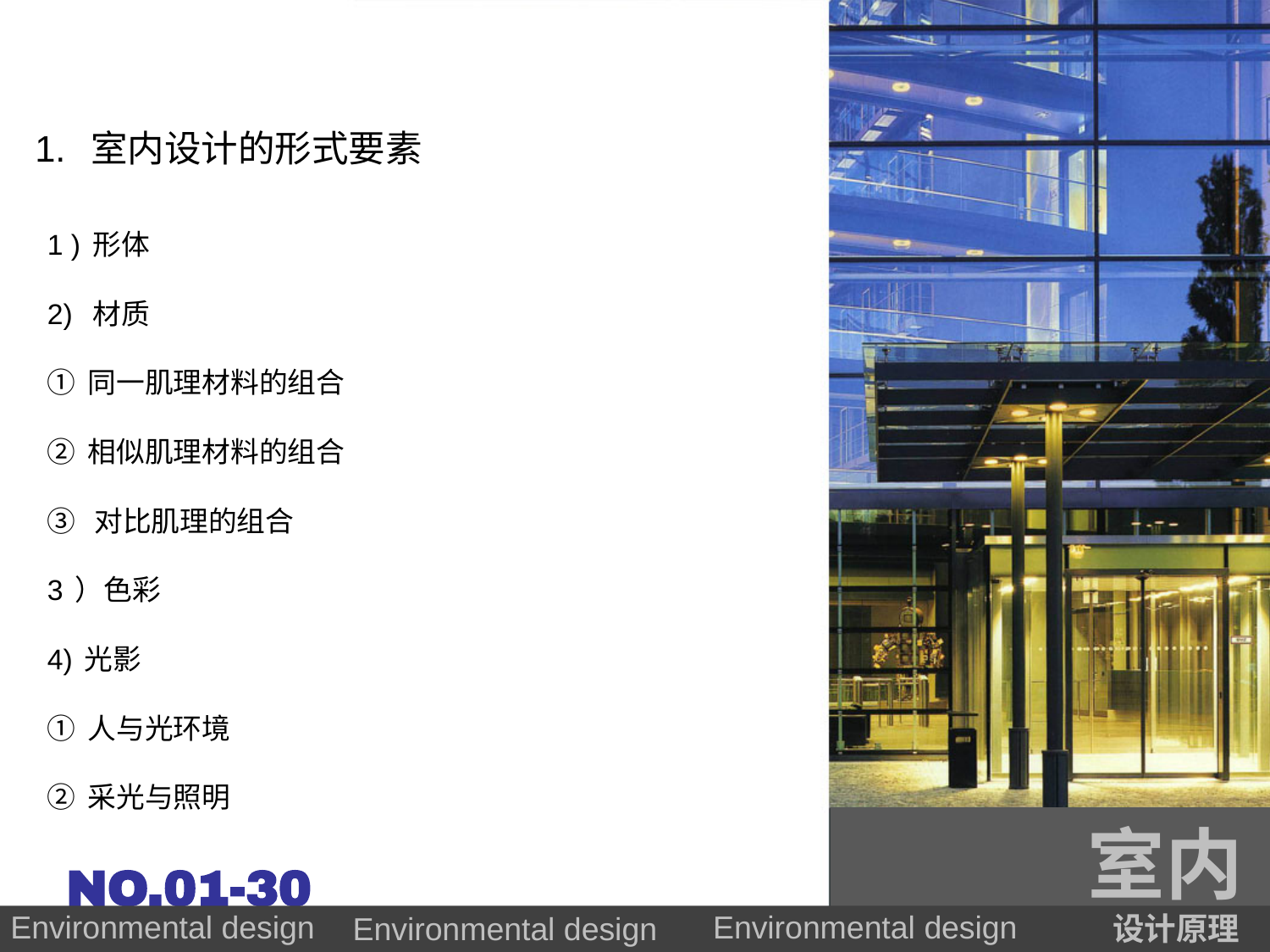

# 1. 室内设计的形式要素
1 )形体
2) 材质
①同一肌理材料的组合
②相似肌理材料的组合
③ 对比肌理的组合
3）色彩
4)光影
①人与光环境
②采光与照明

室内

NO.01-30
设计原理
Environmental design
Environmental design
Environmental design